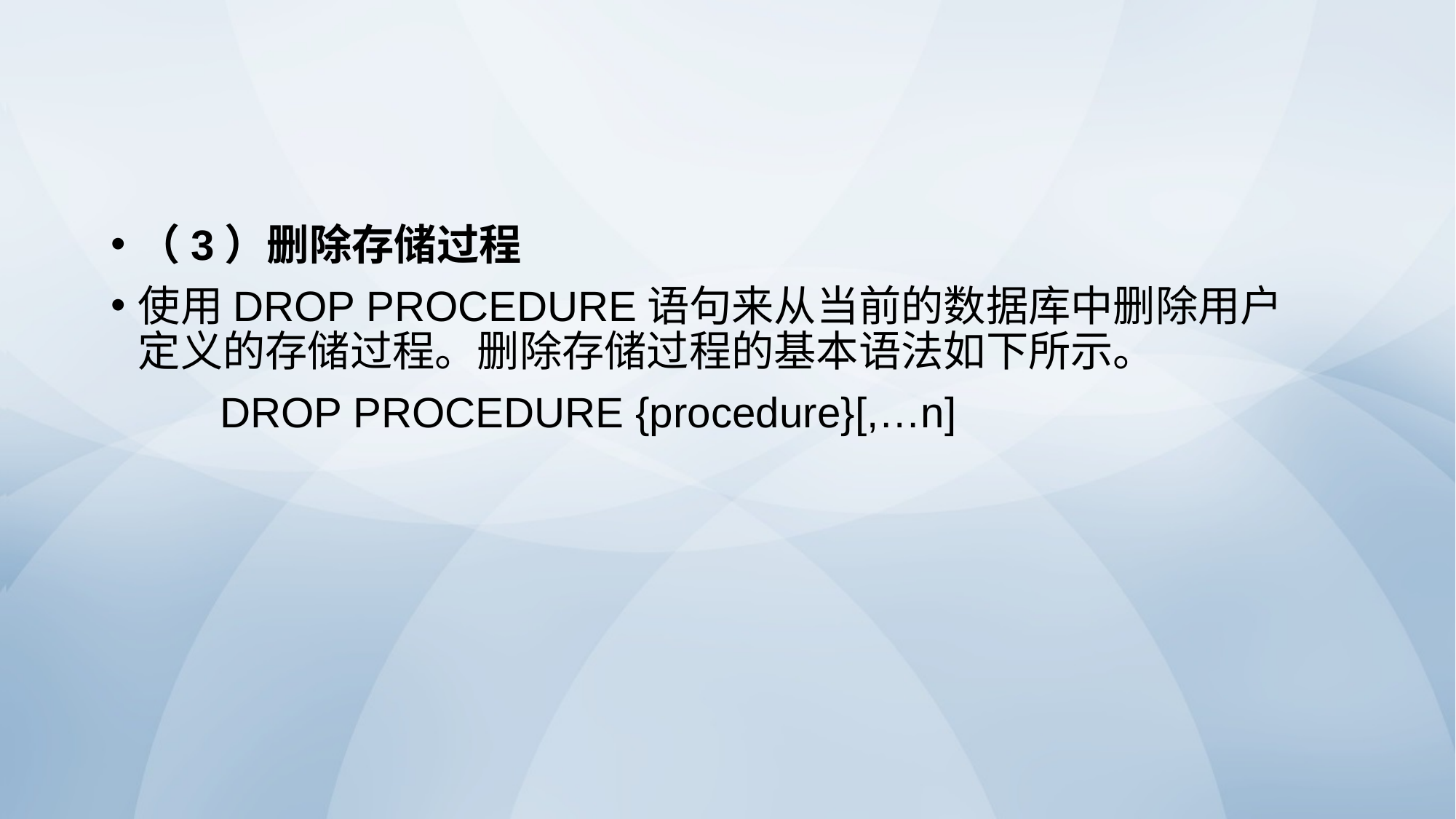

#
（3）删除存储过程
使用DROP PROCEDURE语句来从当前的数据库中删除用户定义的存储过程。删除存储过程的基本语法如下所示。
	DROP PROCEDURE {procedure}[,…n]